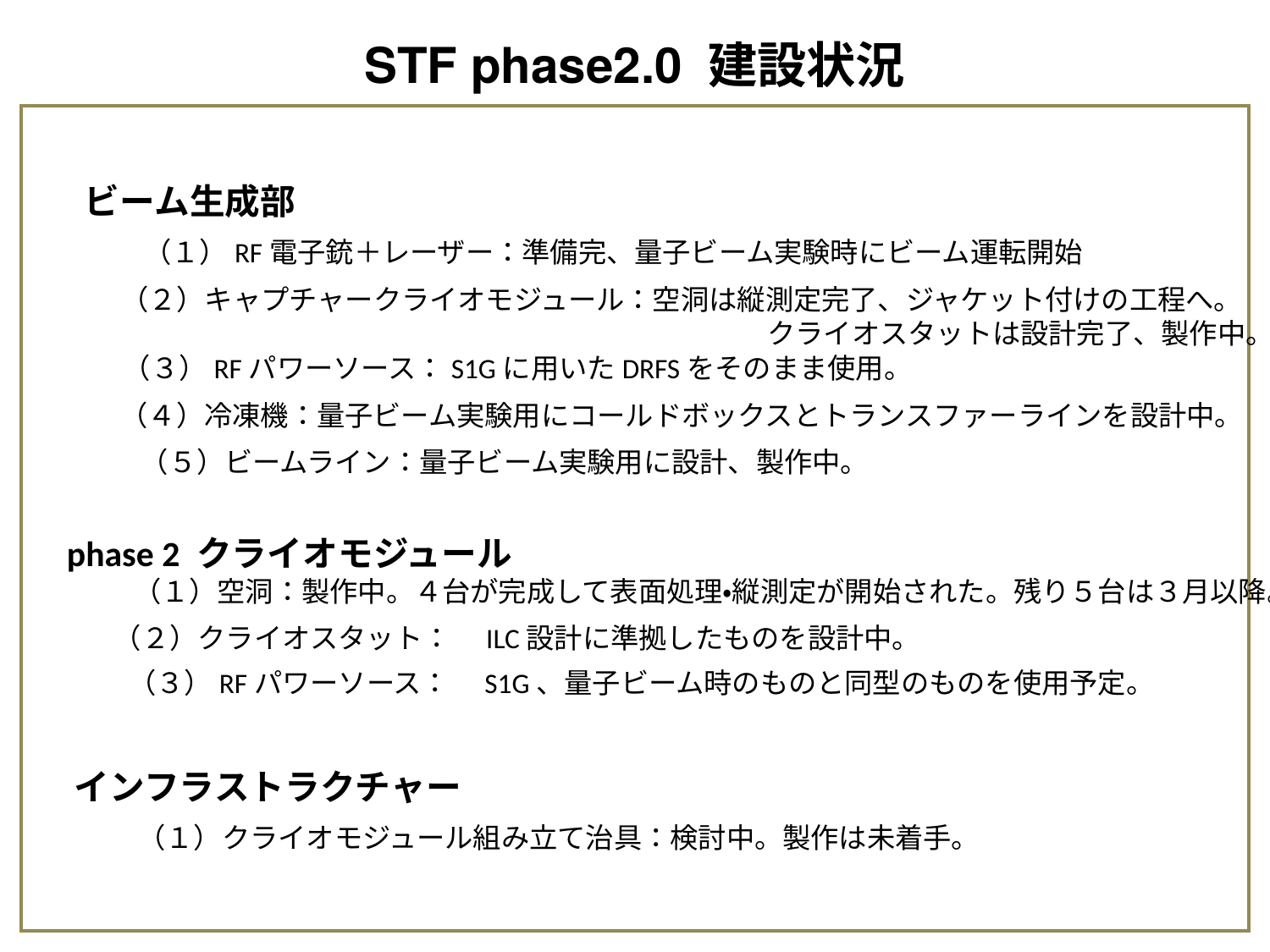

STF phase2.0 建設状況

ビーム生成部
（１）RF電子銃＋レーザー：準備完、量子ビーム実験時にビーム運転開始
（２）キャプチャークライオモジュール：空洞は縦測定完了、ジャケット付けの工程へ。
　　　　　　　　　　　　　　　　　　　　　　　クライオスタットは設計完了、製作中。
（３）RFパワーソース：S1Gに用いたDRFSをそのまま使用。

（４）冷凍機：量子ビーム実験用にコールドボックスとトランスファーラインを設計中。

（５）ビームライン：量子ビーム実験用に設計、製作中。

phase 2 クライオモジュール
（１）空洞：製作中。４台が完成して表面処理・縦測定が開始された。残り５台は３月以降。
（２）クライオスタット：　ILC設計に準拠したものを設計中。
（３）RFパワーソース：　S1G、量子ビーム時のものと同型のものを使用予定。
インフラストラクチャー
（１）クライオモジュール組み立て治具：検討中。製作は未着手。